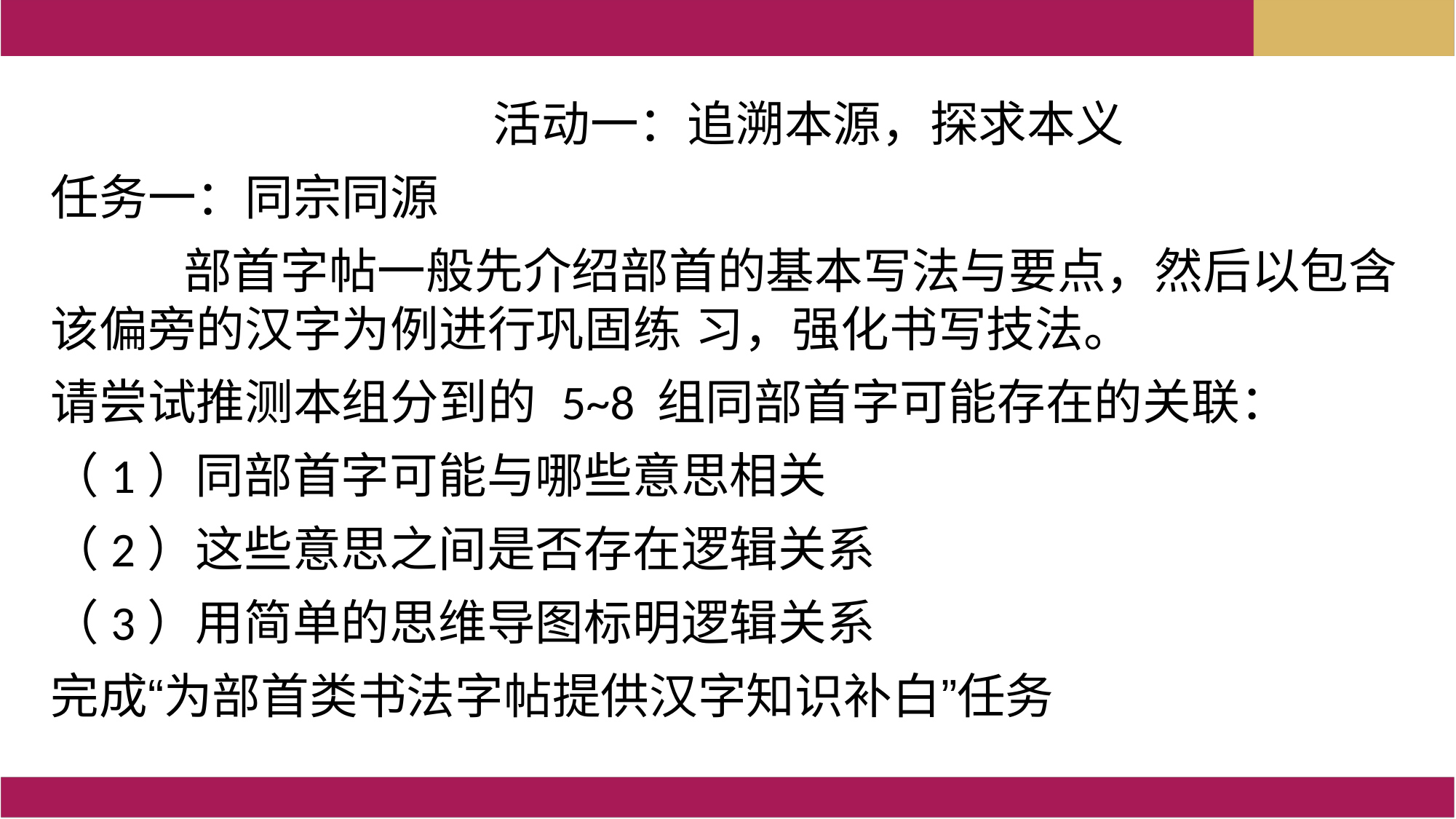

活动一：追溯本源，探求本义
任务一：同宗同源
         部首字帖一般先介绍部首的基本写法与要点，然后以包含该偏旁的汉字为例进行巩固练 习，强化书写技法。
请尝试推测本组分到的 5~8 组同部首字可能存在的关联：
（1）同部首字可能与哪些意思相关
（2）这些意思之间是否存在逻辑关系
（3）用简单的思维导图标明逻辑关系
完成“为部首类书法字帖提供汉字知识补白”任务